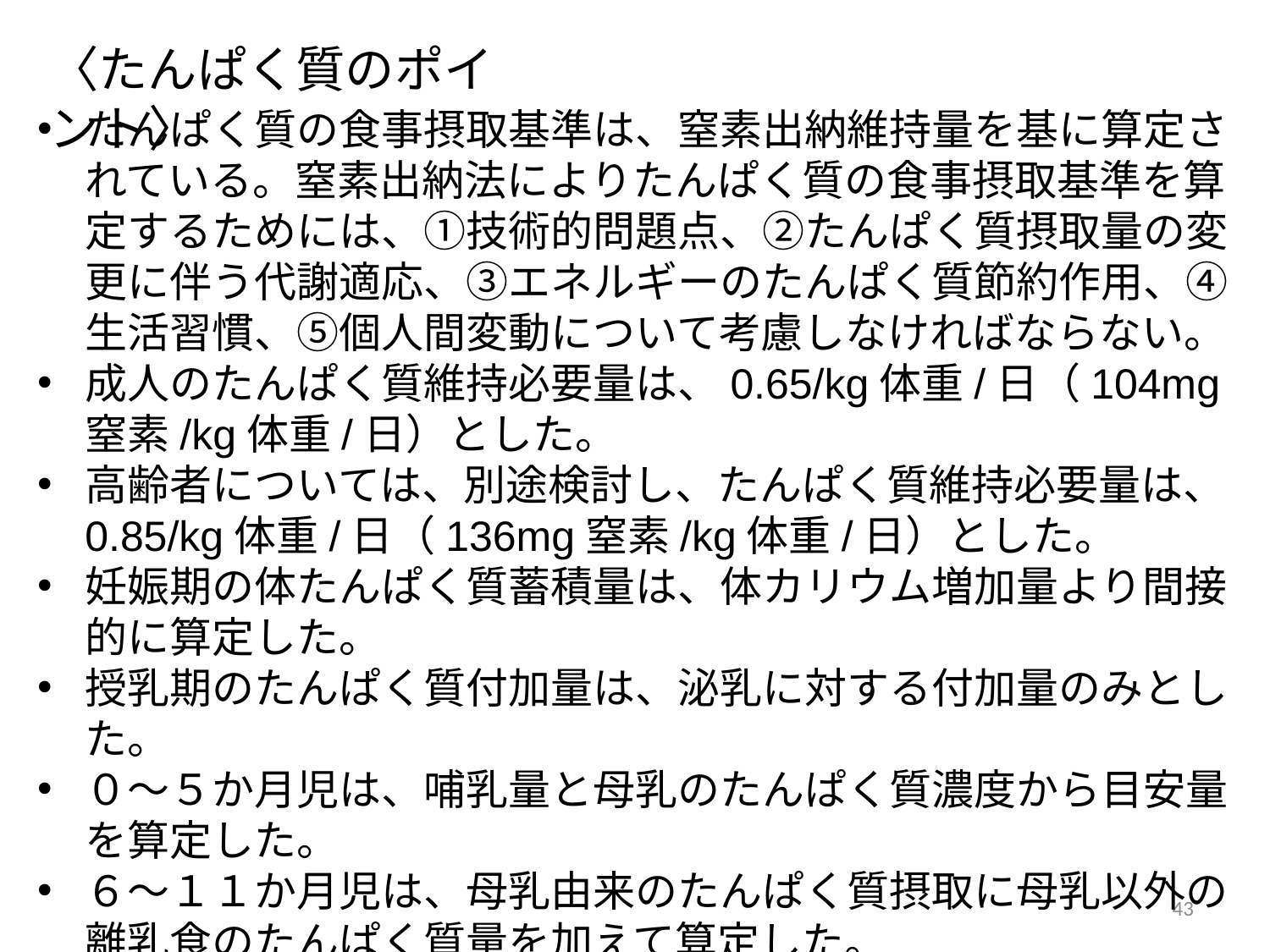

〈たんぱく質のポイント〉
たんぱく質の食事摂取基準は、窒素出納維持量を基に算定されている。窒素出納法によりたんぱく質の食事摂取基準を算定するためには、①技術的問題点、②たんぱく質摂取量の変更に伴う代謝適応、③エネルギーのたんぱく質節約作用、④生活習慣、⑤個人間変動について考慮しなければならない。
成人のたんぱく質維持必要量は、0.65/kg体重/日（104mg窒素/kg体重/日）とした。
高齢者については、別途検討し、たんぱく質維持必要量は、 0.85/kg体重/日（136mg窒素/kg体重/日）とした。
妊娠期の体たんぱく質蓄積量は、体カリウム増加量より間接的に算定した。
授乳期のたんぱく質付加量は、泌乳に対する付加量のみとした。
０～５か月児は、哺乳量と母乳のたんぱく質濃度から目安量を算定した。
６～１１か月児は、母乳由来のたんぱく質摂取に母乳以外の離乳食のたんぱく質量を加えて算定した。
43